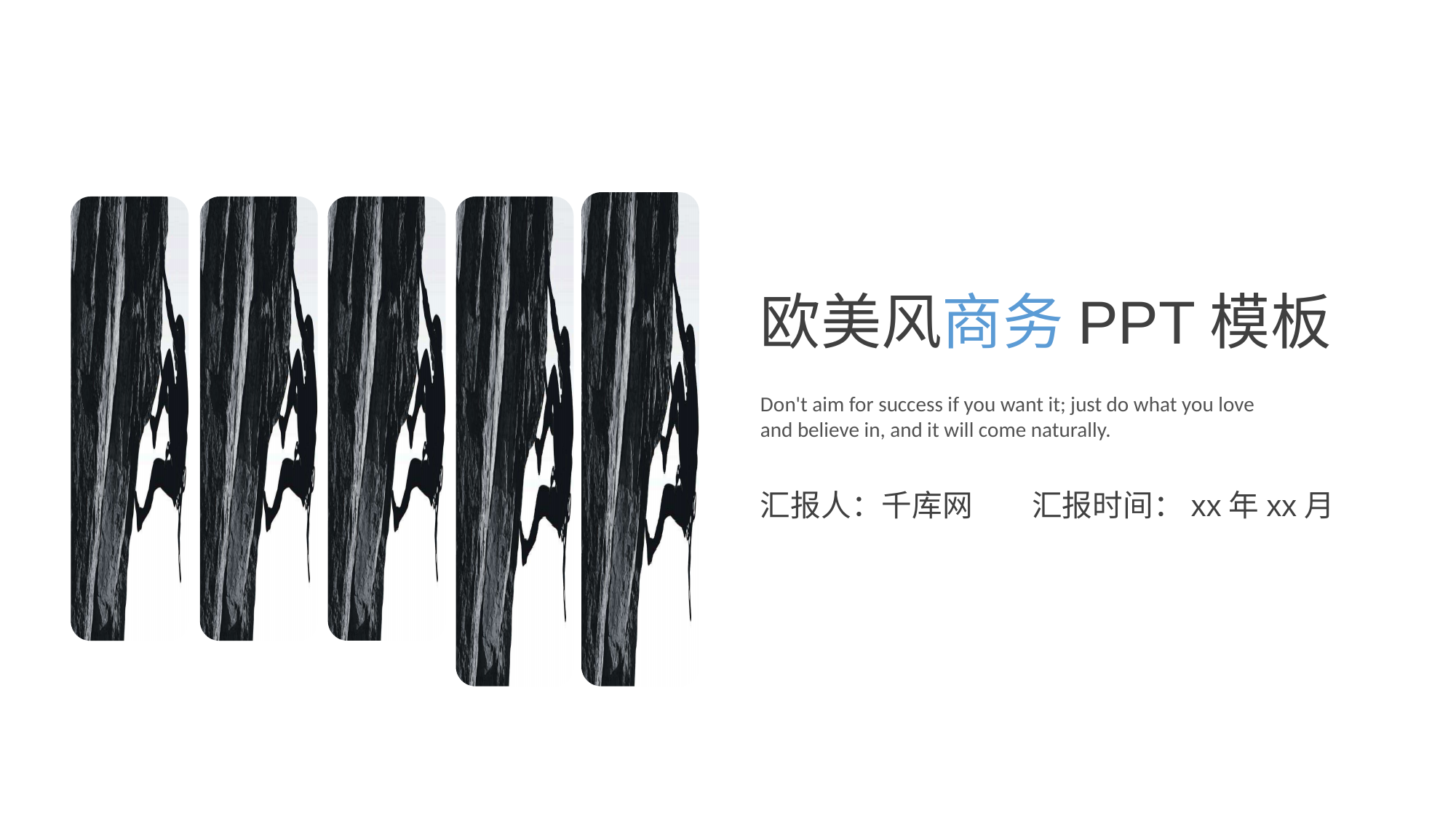

欧美风商务PPT模板
Don't aim for success if you want it; just do what you love and believe in, and it will come naturally.
汇报人：千库网
汇报时间：xx年xx月